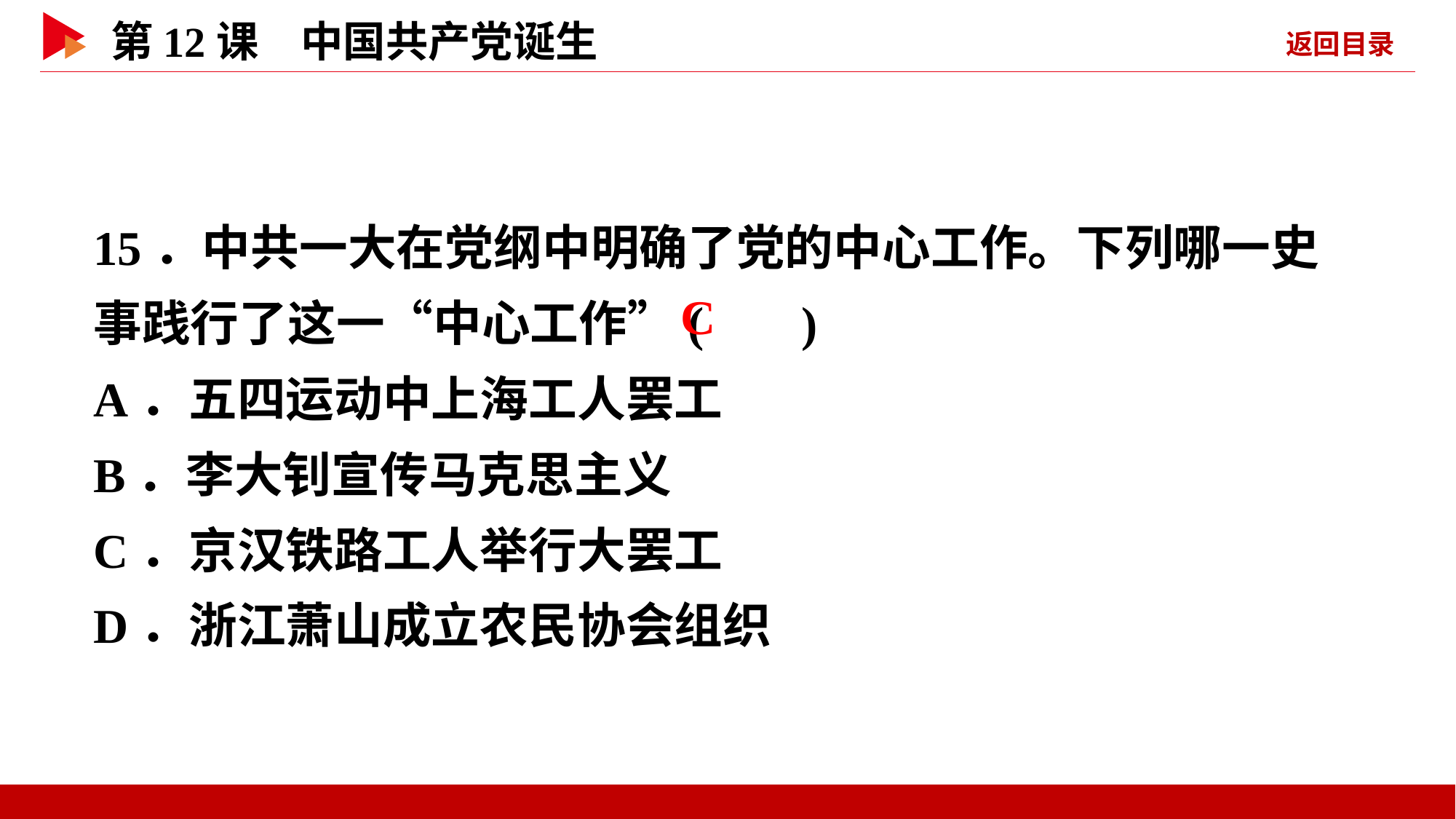

15．中共一大在党纲中明确了党的中心工作。下列哪一史事践行了这一“中心工作”(        )
A．五四运动中上海工人罢工
B．李大钊宣传马克思主义
C．京汉铁路工人举行大罢工
D．浙江萧山成立农民协会组织
   C